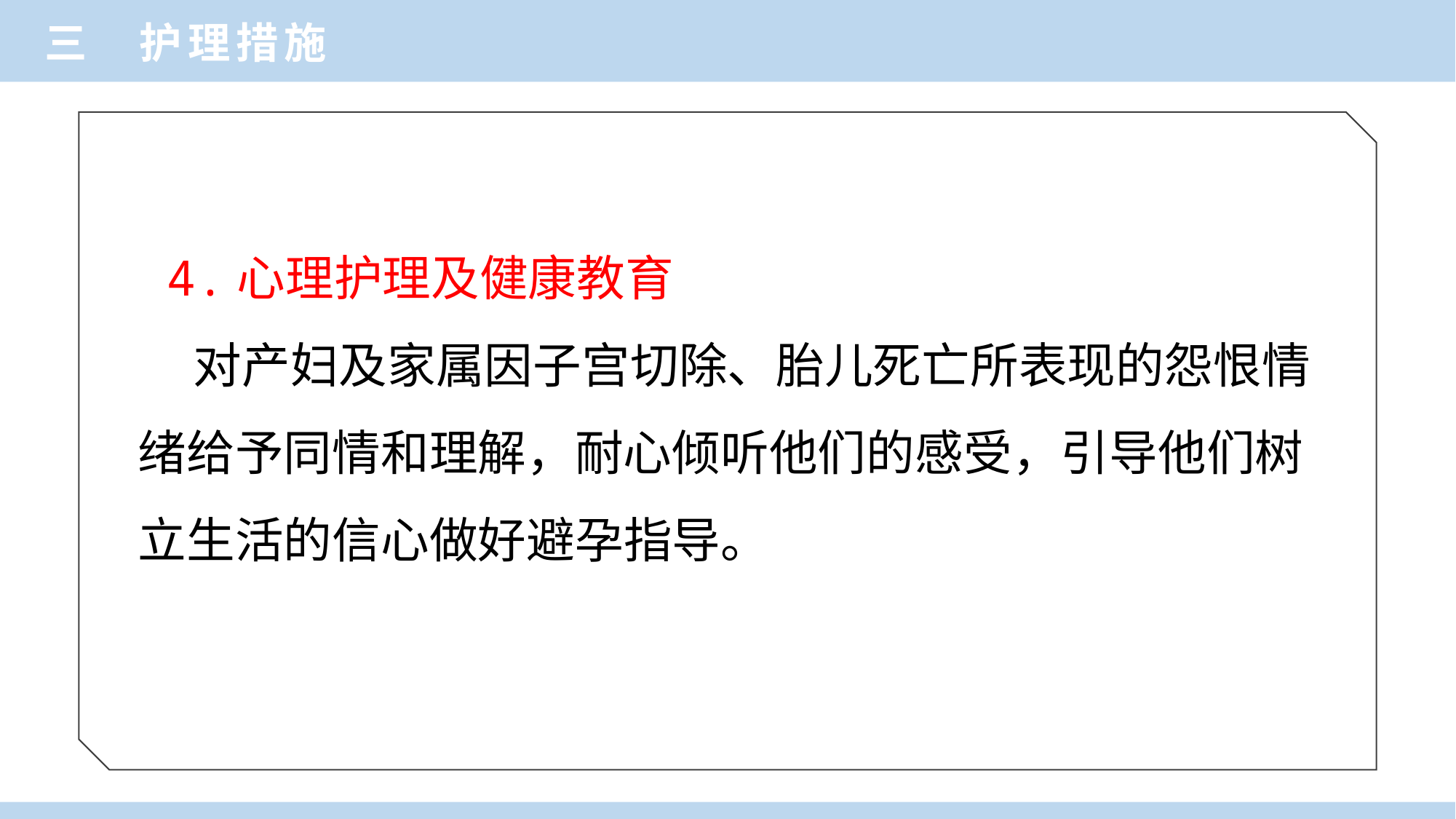

三   护理措施

 4.心理护理及健康教育
    对产妇及家属因子宫切除、胎儿死亡所表现的怨恨情绪给予同情和理解，耐心倾听他们的感受，引导他们树立生活的信心做好避孕指导。